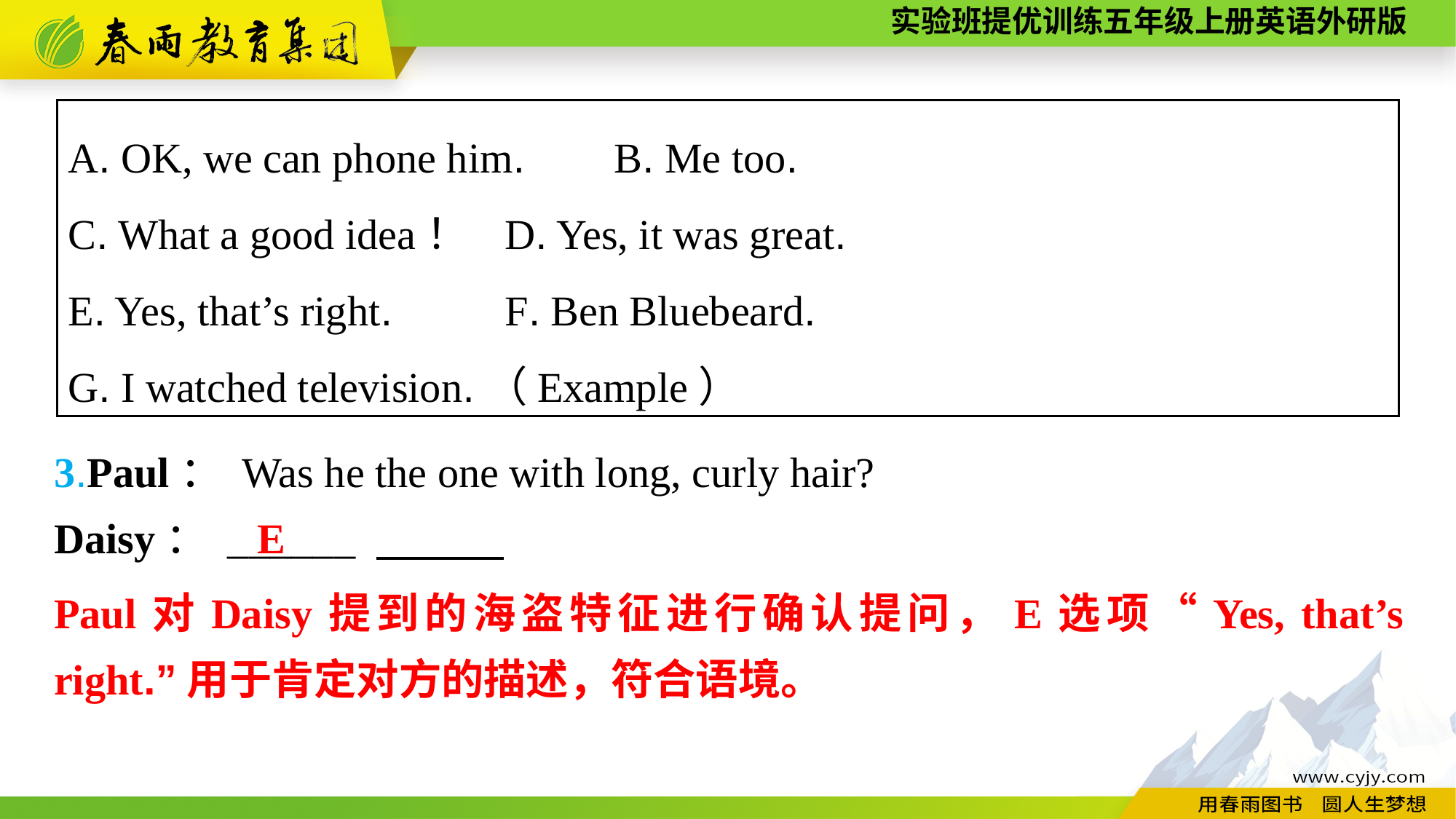

A. OK, we can phone him. 	B. Me too.
C. What a good idea！	D. Yes, it was great.
E. Yes, that’s right. 	F. Ben Bluebeard.
G. I watched television.（Example）
3.Paul： Was he the one with long, curly hair?
Daisy： ______
E
Paul对Daisy提到的海盗特征进行确认提问，E选项“Yes, that’s right.”用于肯定对方的描述，符合语境。